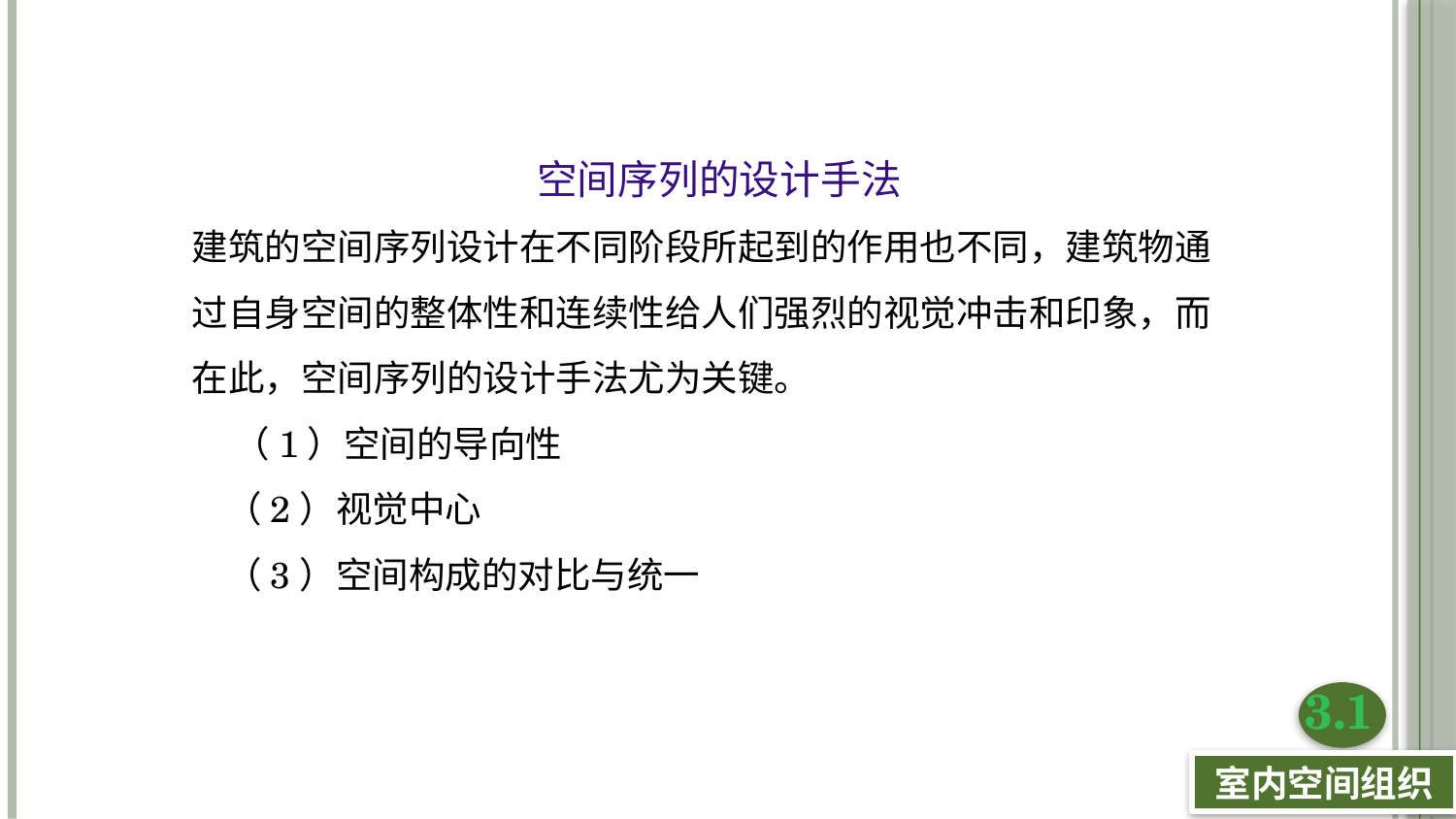

空间序列的设计手法
建筑的空间序列设计在不同阶段所起到的作用也不同，建筑物通过自身空间的整体性和连续性给人们强烈的视觉冲击和印象，而在此，空间序列的设计手法尤为关键。
    （1）空间的导向性
   （2）视觉中心
   （3）空间构成的对比与统一
3.1
室内空间组织